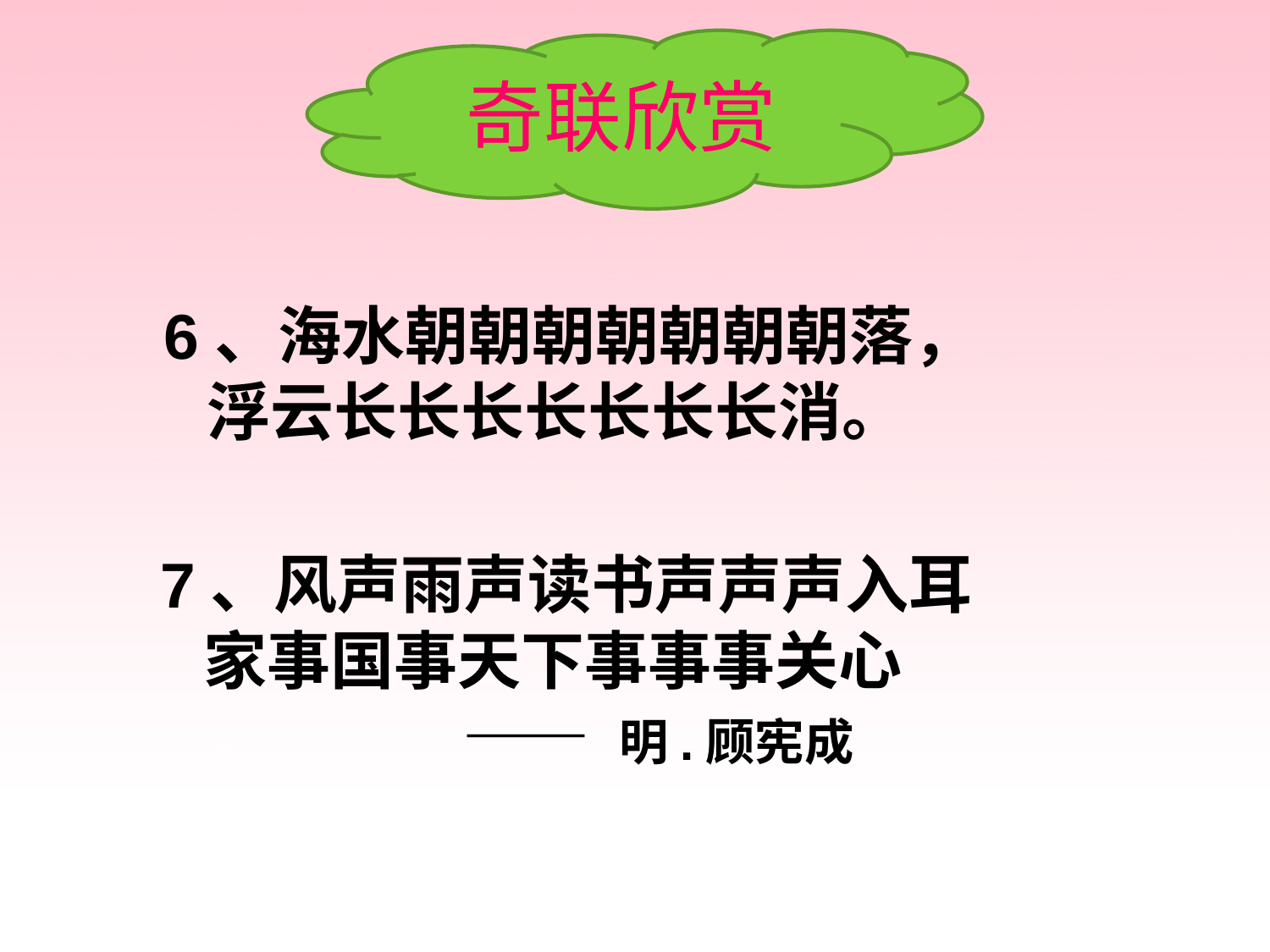

奇联欣赏
6、海水朝朝朝朝朝朝朝落，
   浮云长长长长长长长消。
7、风声雨声读书声声声入耳
   家事国事天下事事事关心
                     —— 明.顾宪成